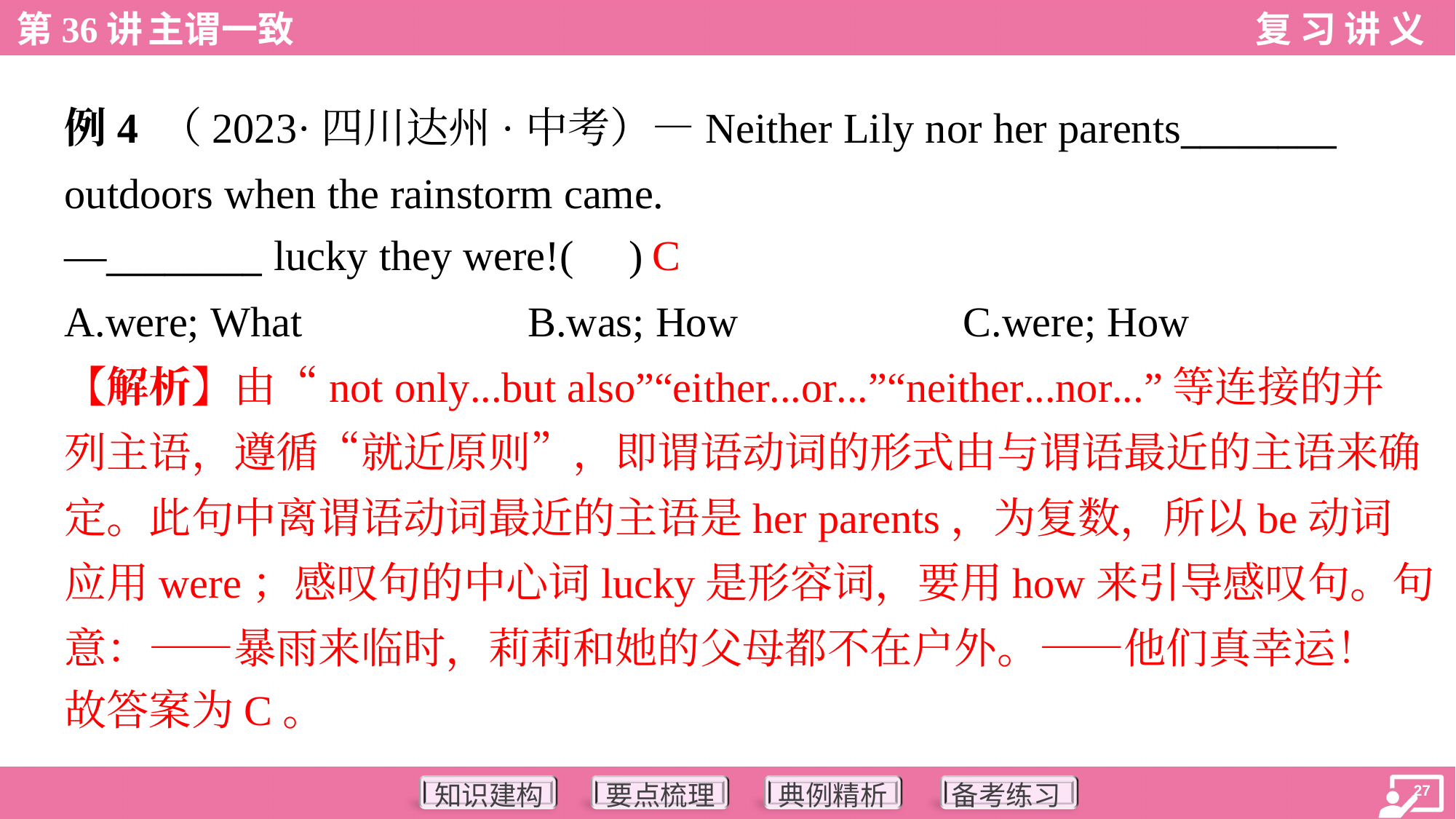

例4 （2023·四川达州·中考）—Neither Lily nor her parents________
outdoors when the rainstorm came.
—________ lucky they were!(     )
C
A.were; What	B.was; How	C.were; How
【解析】由“not only...but also”“either...or...”“neither...nor...”等连接的并
列主语，遵循“就近原则”，即谓语动词的形式由与谓语最近的主语来确
定。此句中离谓语动词最近的主语是her parents，为复数，所以be动词
应用were；感叹句的中心词lucky是形容词，要用how来引导感叹句。句
意：——暴雨来临时，莉莉和她的父母都不在户外。——他们真幸运！
故答案为C。